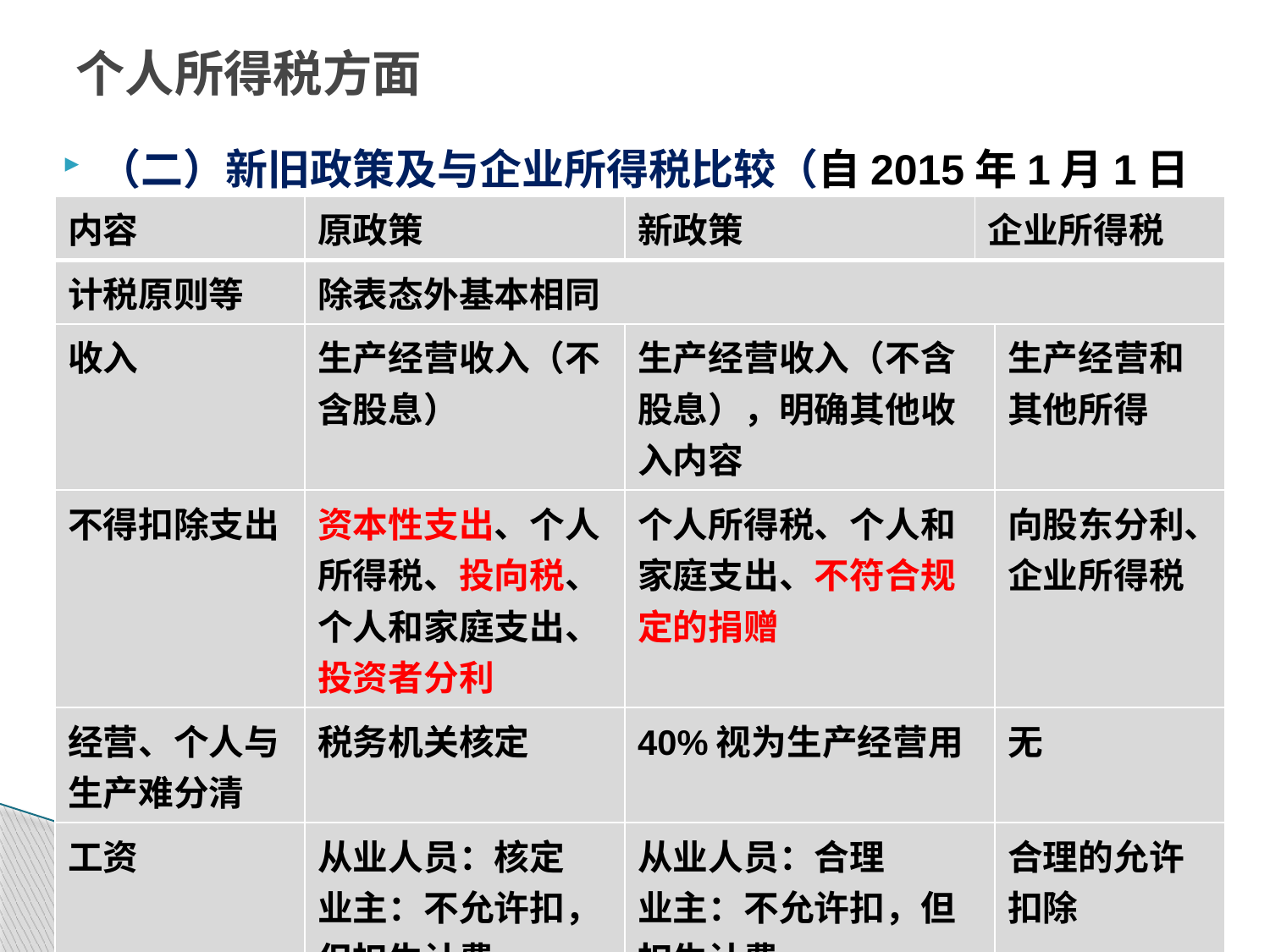

# 个人所得税方面
（二）新旧政策及与企业所得税比较（自2015年1月1日起）

| 内容 | 原政策 | 新政策 | 企业所得税 |  |
| --- | --- | --- | --- | --- |
| 计税原则等 | 除表态外基本相同 |  |  |  |
| 收入 | 生产经营收入（不含股息） | 生产经营收入（不含股息），明确其他收入内容 |  | 生产经营和其他所得 |
| 不得扣除支出 | 资本性支出、个人所得税、投向税、个人和家庭支出、投资者分利 | 个人所得税、个人和家庭支出、不符合规定的捐赠 |  | 向股东分利、企业所得税 |
| 经营、个人与生产难分清 | 税务机关核定 | 40%视为生产经营用 |  | 无 |
| 工资 | 从业人员：核定 业主：不允许扣，但扣生计费 | 从业人员：合理 业主：不允许扣，但扣生计费 |  | 合理的允许扣除 |